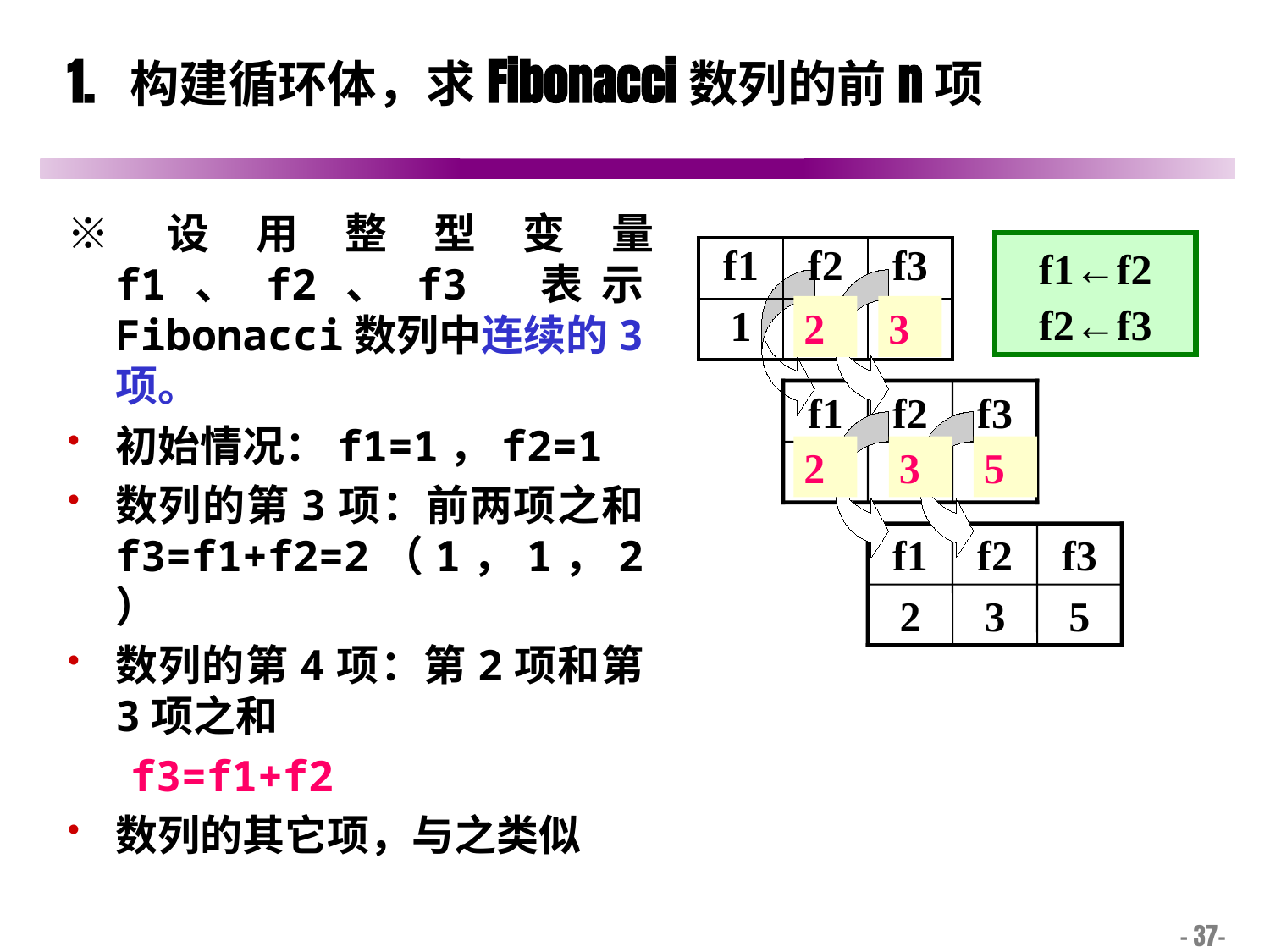

# 1.  构建循环体，求Fibonacci数列的前n项
※设用整型变量 f1、f2、f3 表示Fibonacci数列中连续的3项。
初始情况：f1=1，f2=1
数列的第3项：前两项之和f3=f1+f2=2（1，1，2）
数列的第4项：第2项和第3项之和
f3=f1+f2
数列的其它项，与之类似
f1←f2
f2←f3
| f1 | f2 | f3 |
| --- | --- | --- |
| 1 | 1 | 2 |

2
3
f1

f2

f3

2
3
5
1
2
3
f1

f2

f3

2
3
5
 - 37-